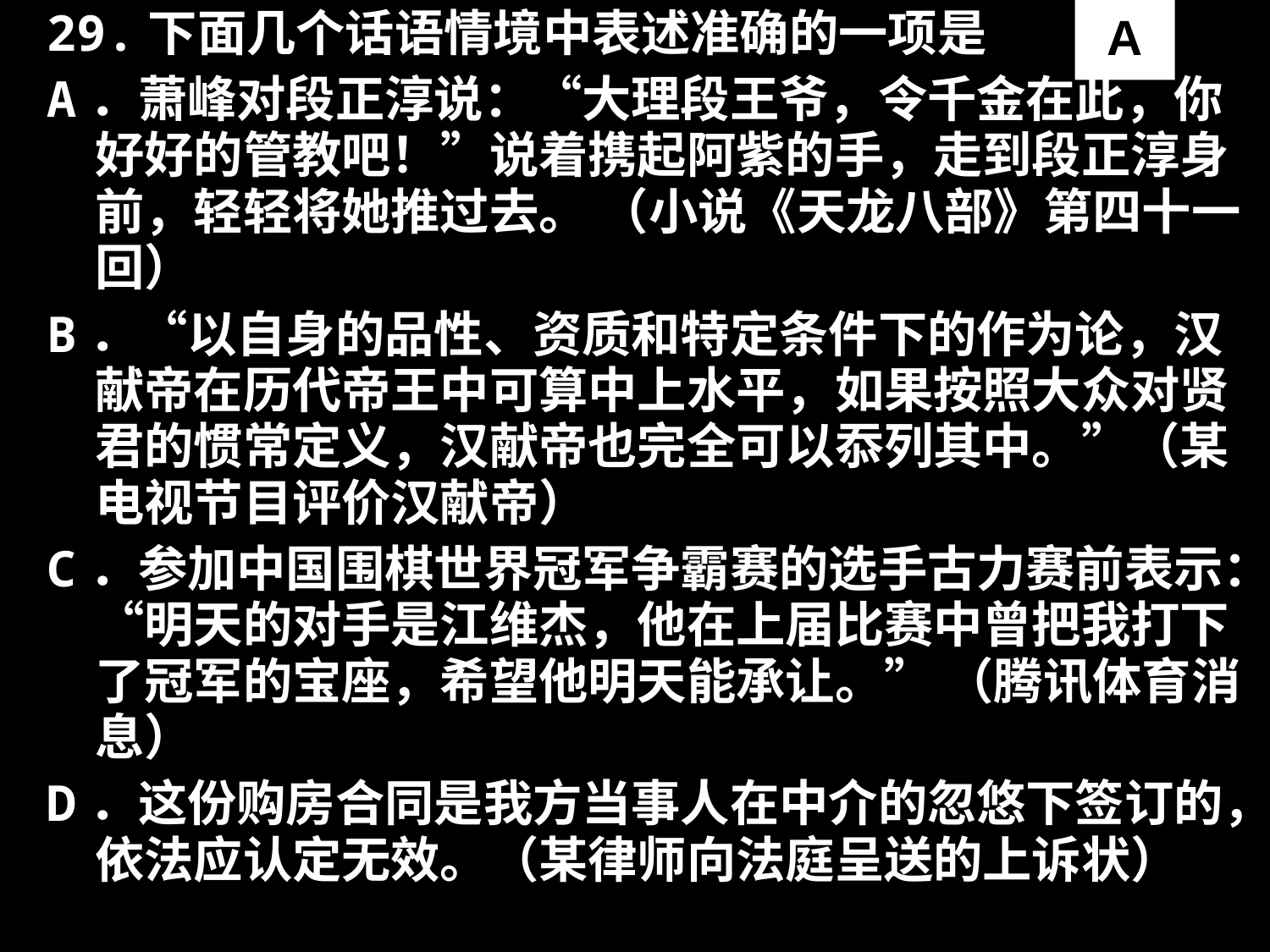

29.下面几个话语情境中表述准确的一项是
A．萧峰对段正淳说：“大理段王爷，令千金在此，你好好的管教吧！”说着携起阿紫的手，走到段正淳身前，轻轻将她推过去。 （小说《天龙八部》第四十一回）
B．“以自身的品性、资质和特定条件下的作为论，汉献帝在历代帝王中可算中上水平，如果按照大众对贤君的惯常定义，汉献帝也完全可以忝列其中。”（某电视节目评价汉献帝）
C．参加中国围棋世界冠军争霸赛的选手古力赛前表示：“明天的对手是江维杰，他在上届比赛中曾把我打下了冠军的宝座，希望他明天能承让。” （腾讯体育消息）
D．这份购房合同是我方当事人在中介的忽悠下签订的，依法应认定无效。（某律师向法庭呈送的上诉状）
A